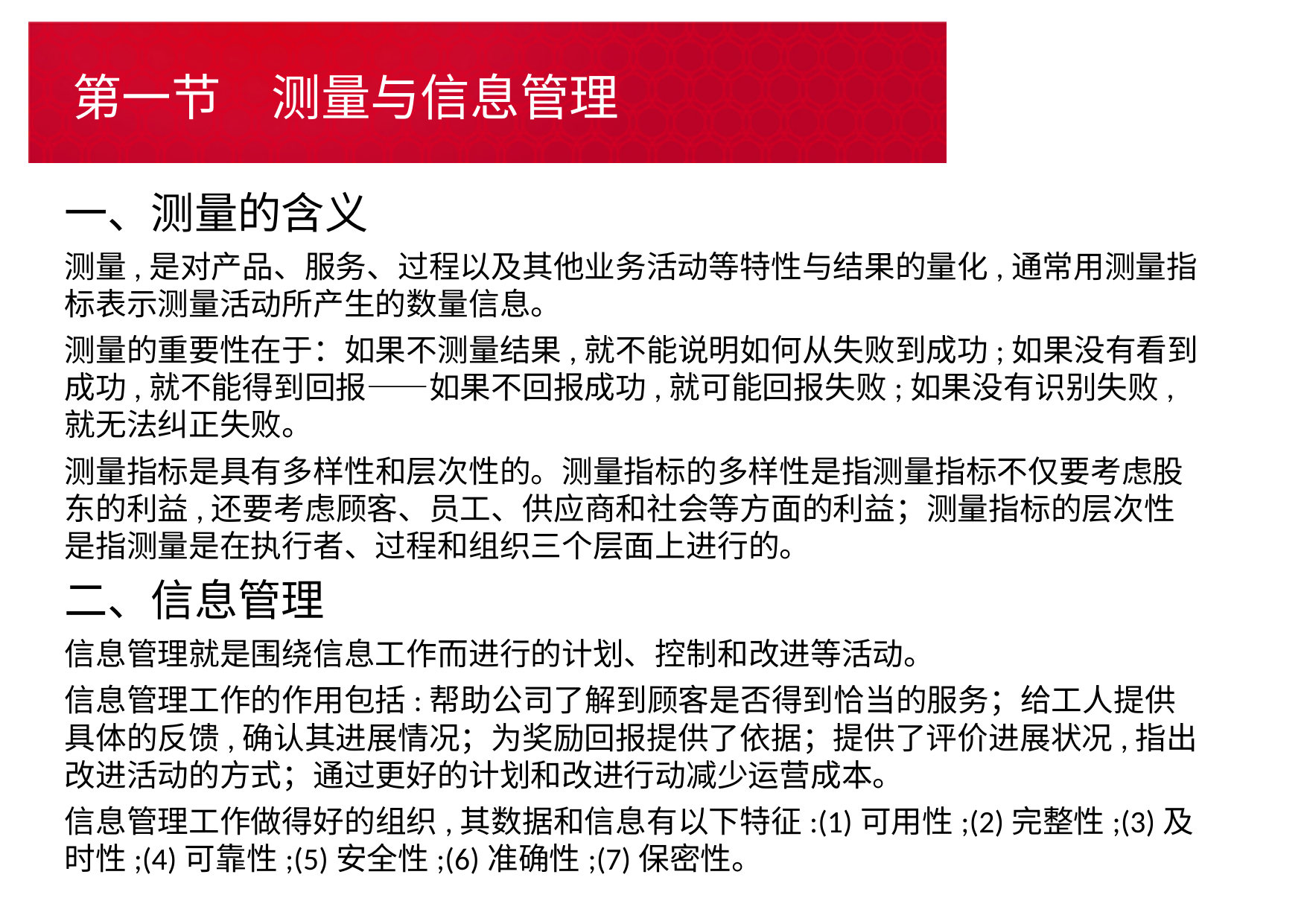

# 第一节　测量与信息管理
一、测量的含义
测量,是对产品、服务、过程以及其他业务活动等特性与结果的量化,通常用测量指标表示测量活动所产生的数量信息。
测量的重要性在于：如果不测量结果,就不能说明如何从失败到成功;如果没有看到成功,就不能得到回报——如果不回报成功,就可能回报失败;如果没有识别失败,就无法纠正失败。
测量指标是具有多样性和层次性的。测量指标的多样性是指测量指标不仅要考虑股东的利益,还要考虑顾客、员工、供应商和社会等方面的利益；测量指标的层次性是指测量是在执行者、过程和组织三个层面上进行的。
二、信息管理
信息管理就是围绕信息工作而进行的计划、控制和改进等活动。
信息管理工作的作用包括:帮助公司了解到顾客是否得到恰当的服务；给工人提供具体的反馈,确认其进展情况；为奖励回报提供了依据；提供了评价进展状况,指出改进活动的方式；通过更好的计划和改进行动减少运营成本。
信息管理工作做得好的组织,其数据和信息有以下特征:(1)可用性;(2)完整性;(3)及时性;(4)可靠性;(5)安全性;(6)准确性;(7)保密性。